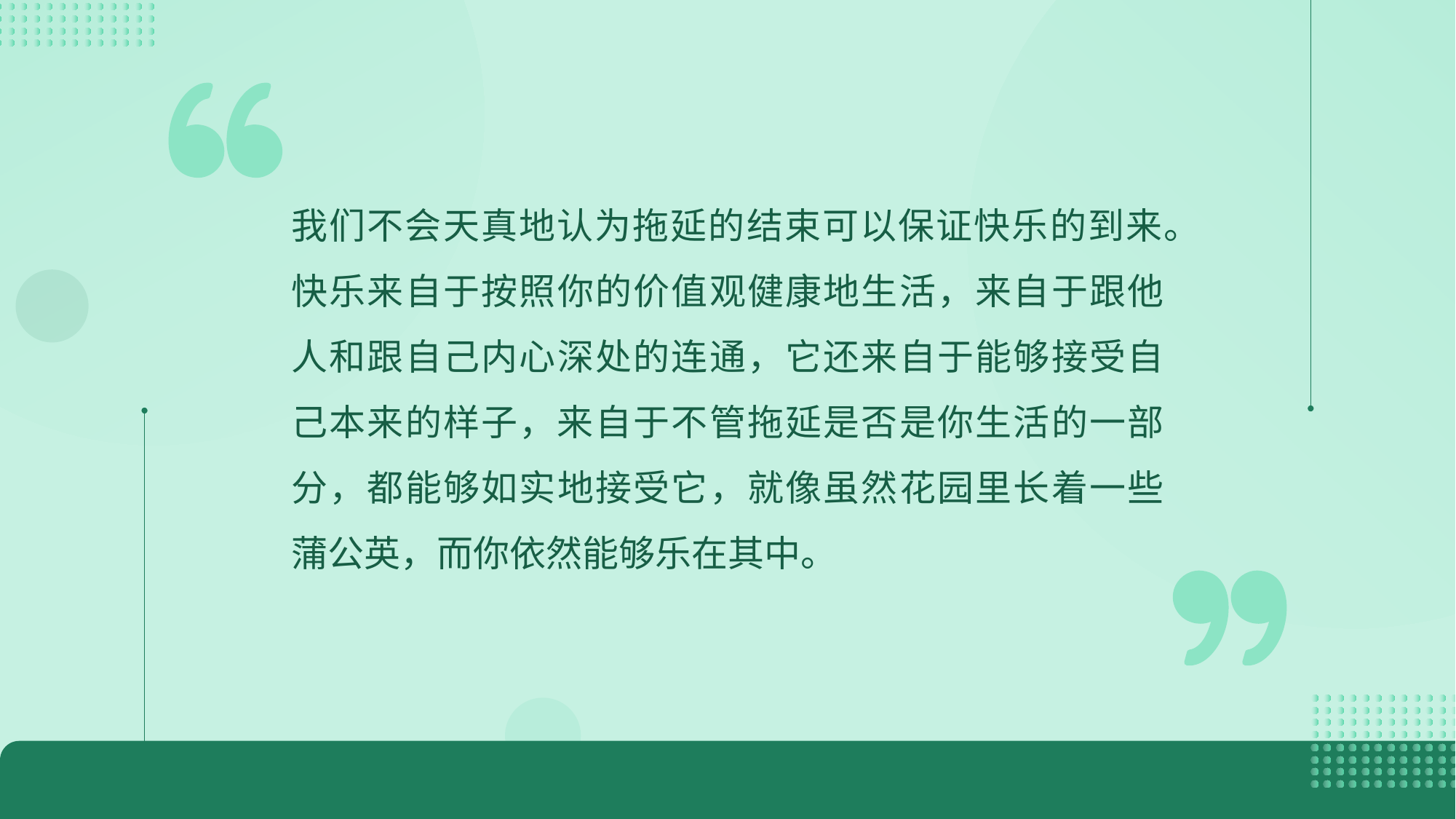

我们不会天真地认为拖延的结束可以保证快乐的到来。快乐来自于按照你的价值观健康地生活，来自于跟他人和跟自己内心深处的连通，它还来自于能够接受自己本来的样子，来自于不管拖延是否是你生活的一部分，都能够如实地接受它，就像虽然花园里长着一些蒲公英，而你依然能够乐在其中。